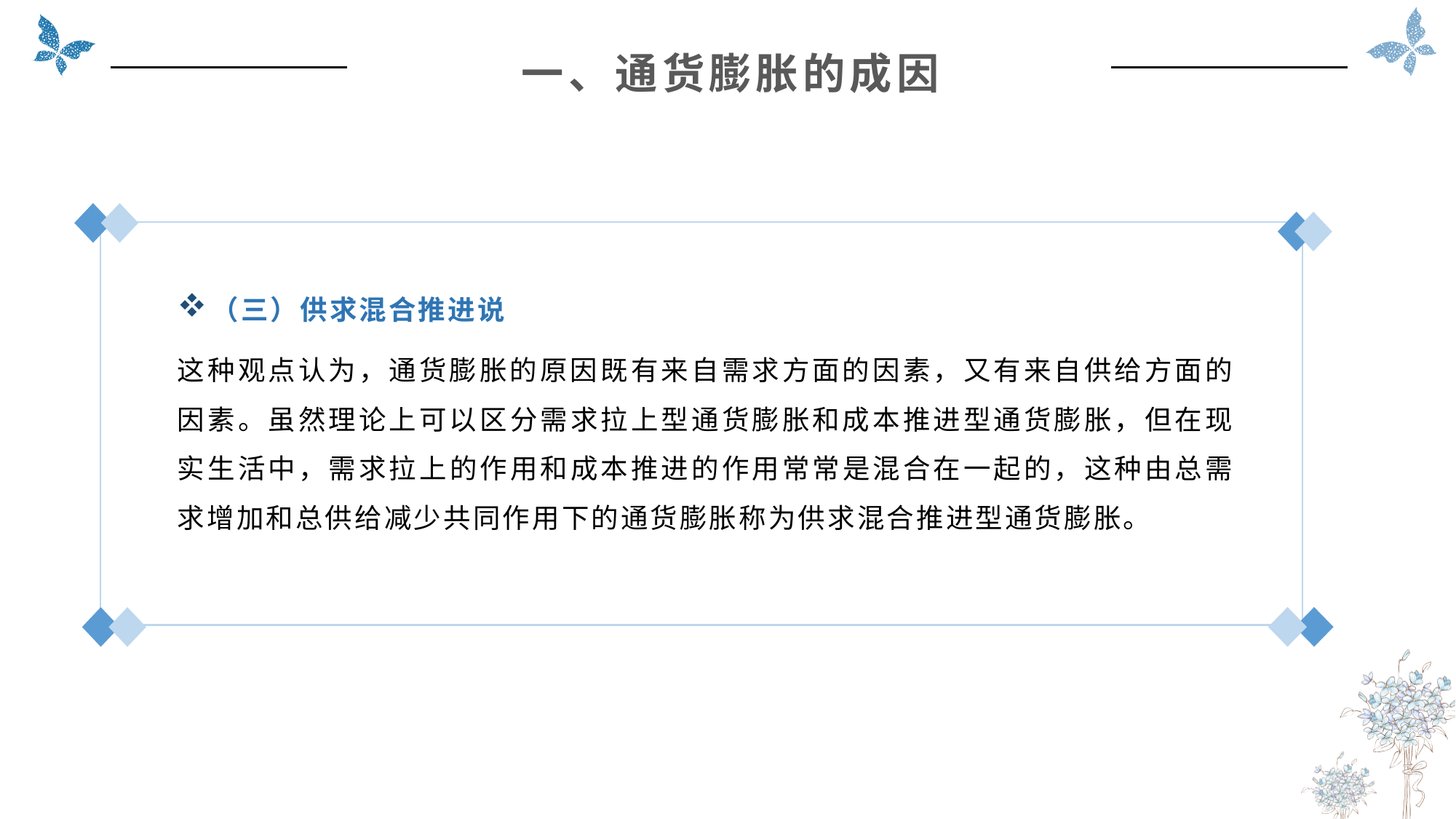

一、通货膨胀的成因

（三）供求混合推进说
这种观点认为，通货膨胀的原因既有来自需求方面的因素，又有来自供给方面的因素。虽然理论上可以区分需求拉上型通货膨胀和成本推进型通货膨胀，但在现实生活中，需求拉上的作用和成本推进的作用常常是混合在一起的，这种由总需求增加和总供给减少共同作用下的通货膨胀称为供求混合推进型通货膨胀。